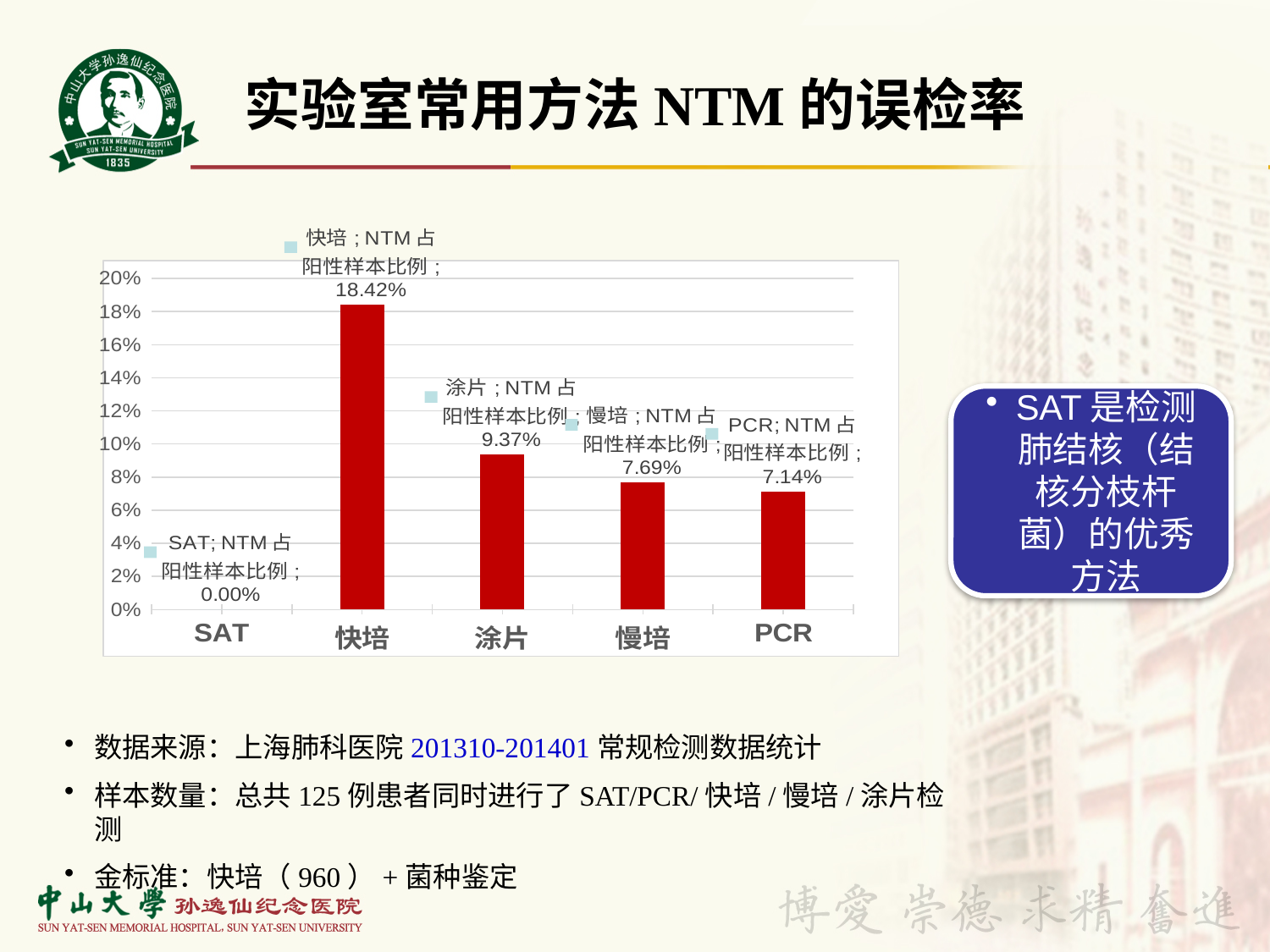

实验室常用方法NTM的误检率

### Chart

| Category | NTM占阳性样本比例 |
|---|---|
| SAT | 0.0 |
| 快培 | 0.18420000000000014 |
| 涂片 | 0.09370000000000013 |
| 慢培 | 0.07690000000000001 |
| PCR | 0.07140000000000002 |
SAT是检测肺结核（结核分枝杆菌）的优秀方法
数据来源：上海肺科医院201310-201401常规检测数据统计
样本数量：总共125例患者同时进行了SAT/PCR/快培/慢培/涂片检测
金标准：快培（960）+菌种鉴定